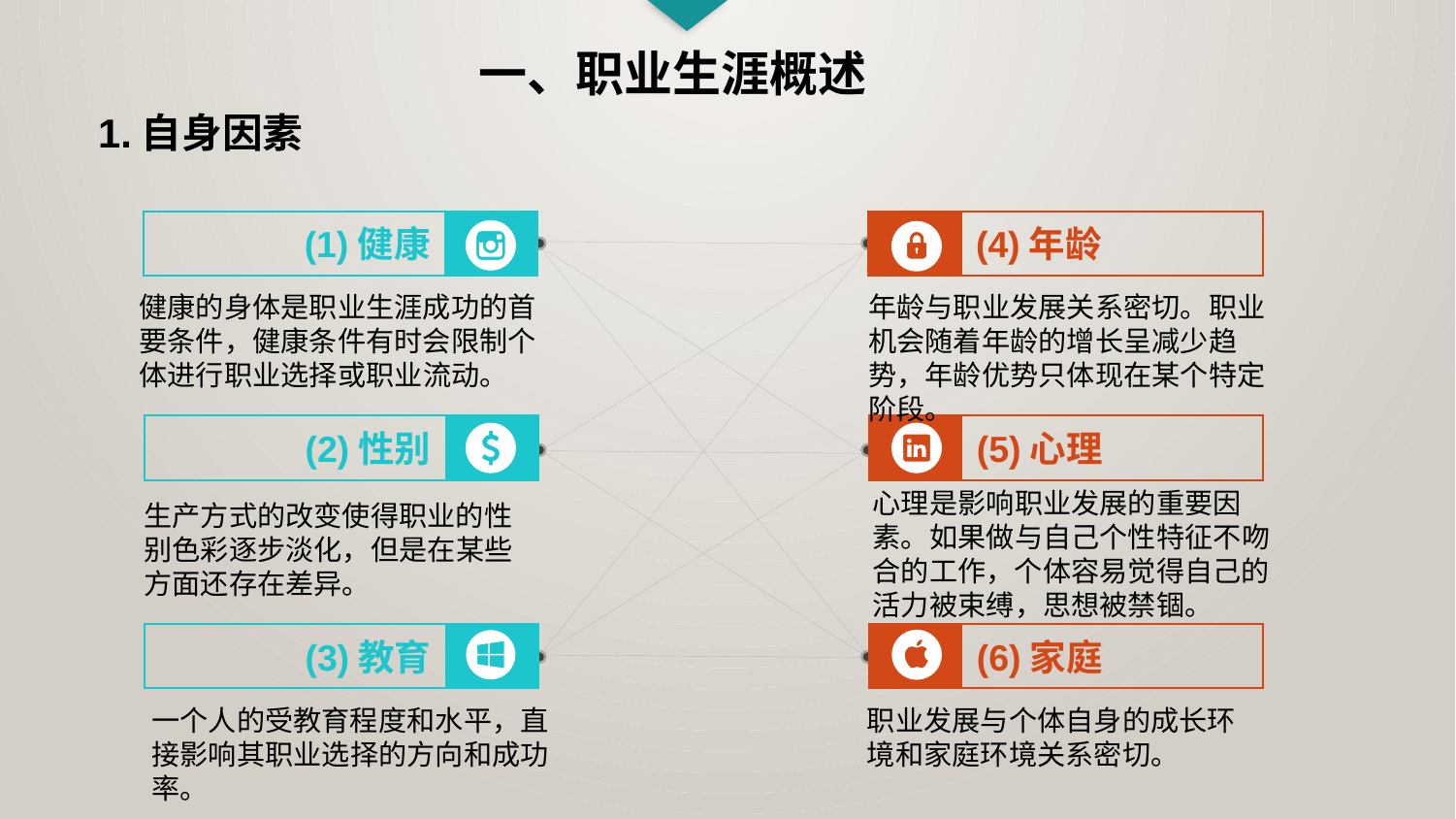

一、职业生涯概述
 1.自身因素
(1)健康

(4)年龄

年龄与职业发展关系密切。职业机会随着年龄的增长呈减少趋势，年龄优势只体现在某个特定阶段。
健康的身体是职业生涯成功的首要条件，健康条件有时会限制个体进行职业选择或职业流动。
(2)性别

(5)心理

心理是影响职业发展的重要因素。如果做与自己个性特征不吻合的工作，个体容易觉得自己的活力被束缚，思想被禁锢。
生产方式的改变使得职业的性别色彩逐步淡化，但是在某些方面还存在差异。
(3)教育

(6)家庭

职业发展与个体自身的成长环境和家庭环境关系密切。
一个人的受教育程度和水平，直接影响其职业选择的方向和成功率。
23